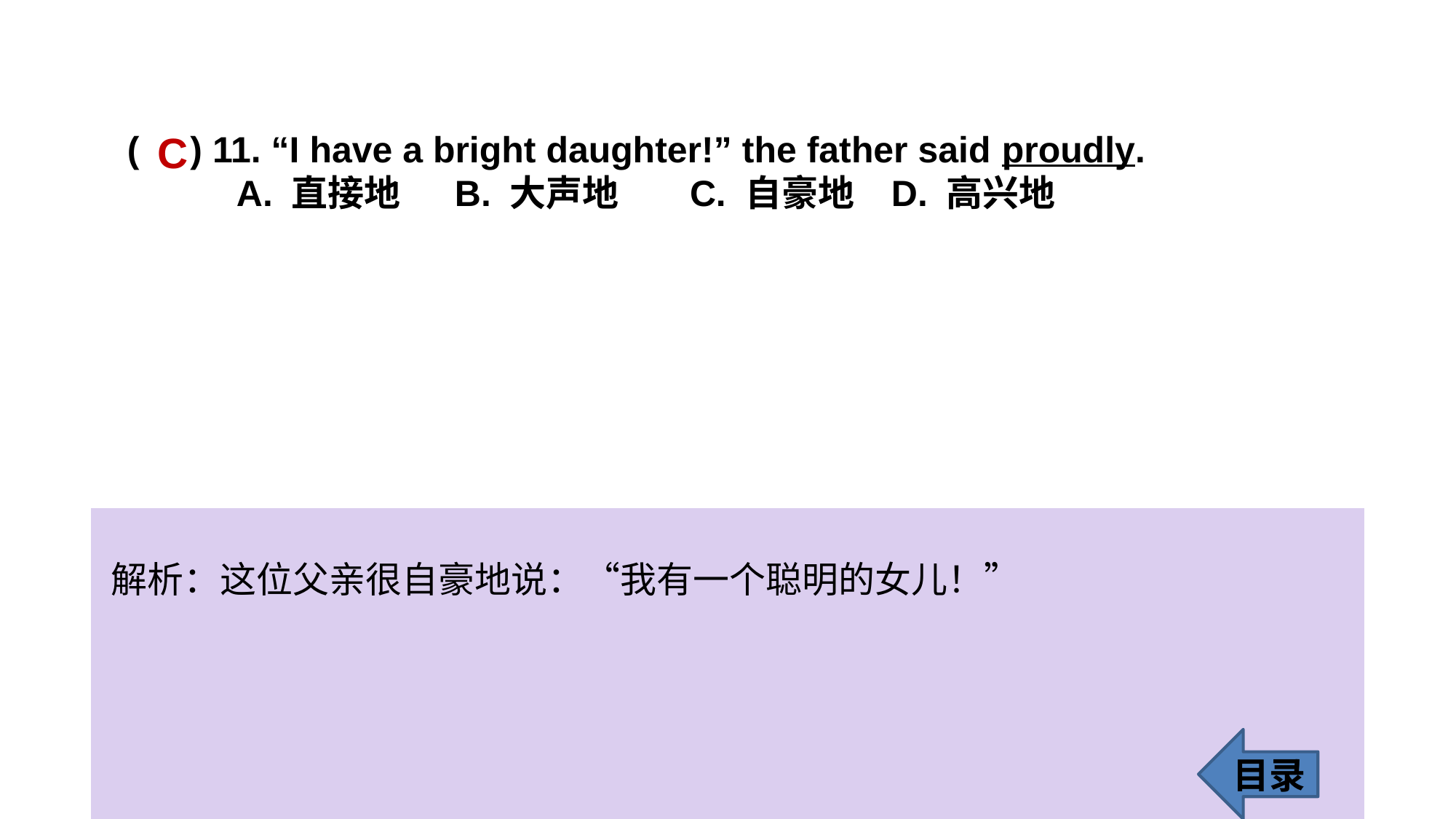

C
(     ) 11. “I have a bright daughter!” the father said proudly.
	A. 直接地 	B. 大声地	 C. 自豪地 	D. 高兴地

解析：这位父亲很自豪地说：“我有一个聪明的女儿！”
目录
17